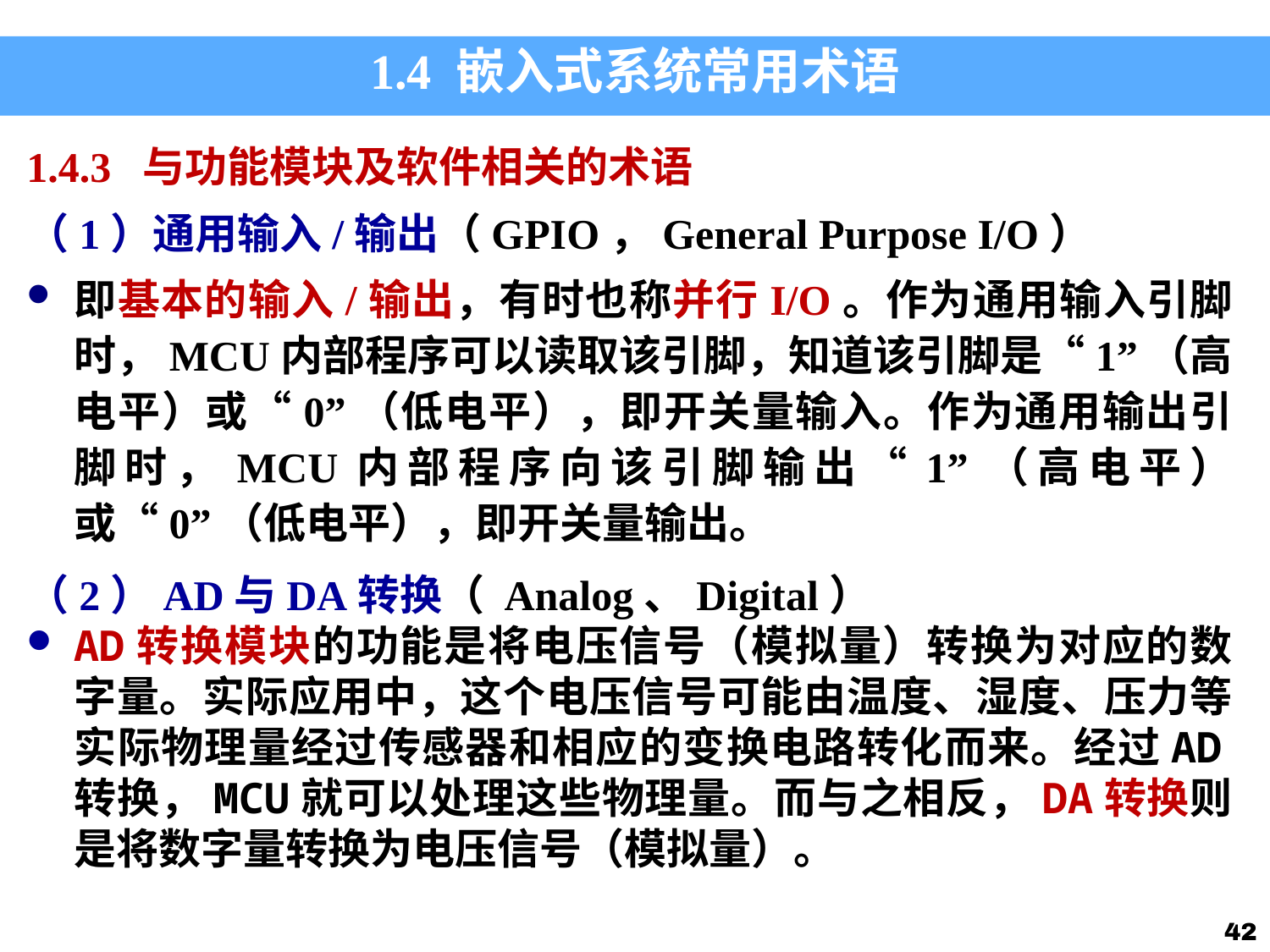

1.4 嵌入式系统常用术语
1.4.3  与功能模块及软件相关的术语
（1）通用输入/输出（GPIO，General Purpose I/O）
即基本的输入/输出，有时也称并行I/O。作为通用输入引脚时，MCU内部程序可以读取该引脚，知道该引脚是“1”（高电平）或“0”（低电平），即开关量输入。作为通用输出引脚时，MCU内部程序向该引脚输出“1”（高电平）或“0”（低电平），即开关量输出。
（2）AD与DA转换（ Analog、Digital）
AD转换模块的功能是将电压信号（模拟量）转换为对应的数字量。实际应用中，这个电压信号可能由温度、湿度、压力等实际物理量经过传感器和相应的变换电路转化而来。经过AD转换，MCU就可以处理这些物理量。而与之相反，DA转换则是将数字量转换为电压信号（模拟量）。

42